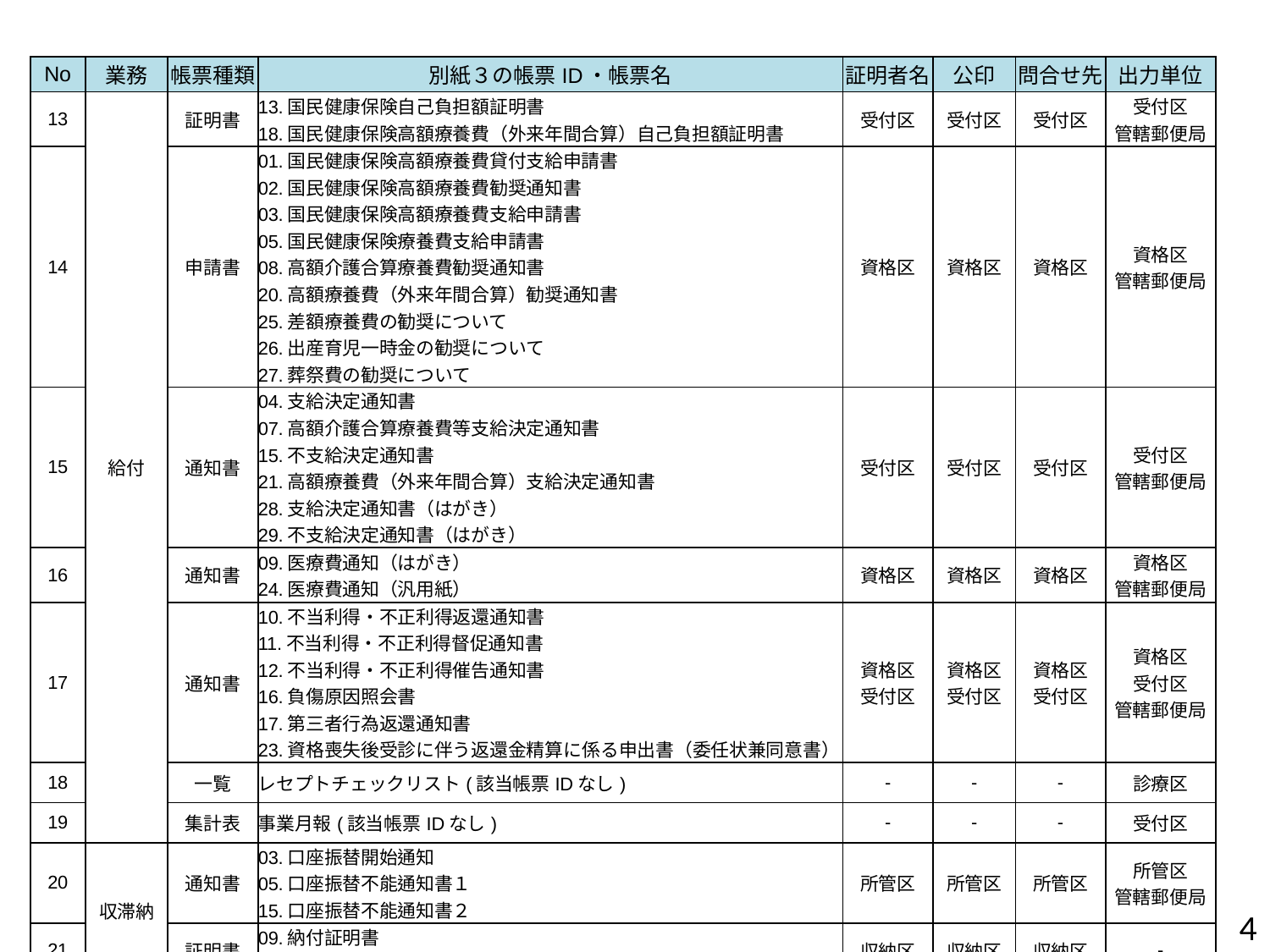

| No | 業務 | 帳票種類 | 別紙３の帳票ID・帳票名 | 証明者名 | 公印 | 問合せ先 | 出力単位 |
| --- | --- | --- | --- | --- | --- | --- | --- |
| 13 | 給付 | 証明書 | 13.国民健康保険自己負担額証明書 18.国民健康保険高額療養費（外来年間合算）自己負担額証明書 | 受付区 | 受付区 | 受付区 | 受付区 管轄郵便局 |
| 14 |  | 申請書 | 01.国民健康保険高額療養費貸付支給申請書 02.国民健康保険高額療養費勧奨通知書 03.国民健康保険高額療養費支給申請書 05.国民健康保険療養費支給申請書 08.高額介護合算療養費勧奨通知書 20.高額療養費（外来年間合算）勧奨通知書 25.差額療養費の勧奨について 26.出産育児一時金の勧奨について 27.葬祭費の勧奨について | 資格区 | 資格区 | 資格区 | 資格区 管轄郵便局 |
| 15 |  | 通知書 | 04.支給決定通知書 07.高額介護合算療養費等支給決定通知書 15.不支給決定通知書 21.高額療養費（外来年間合算）支給決定通知書 28.支給決定通知書（はがき） 29.不支給決定通知書（はがき） | 受付区 | 受付区 | 受付区 | 受付区 管轄郵便局 |
| 16 |  | 通知書 | 09.医療費通知（はがき） 24.医療費通知（汎用紙） | 資格区 | 資格区 | 資格区 | 資格区 管轄郵便局 |
| 17 |  | 通知書 | 10.不当利得・不正利得返還通知書 11.不当利得・不正利得督促通知書 12.不当利得・不正利得催告通知書 16.負傷原因照会書 17.第三者行為返還通知書 23.資格喪失後受診に伴う返還金精算に係る申出書（委任状兼同意書） | 資格区 受付区 | 資格区 受付区 | 資格区 受付区 | 資格区 受付区 管轄郵便局 |
| 18 |  | 一覧 | レセプトチェックリスト(該当帳票IDなし) | - | - | - | 診療区 |
| 19 |  | 集計表 | 事業月報(該当帳票IDなし) | - | - | - | 受付区 |
| 20 | 収滞納 | 通知書 | 03.口座振替開始通知 05.口座振替不能通知書１ 15.口座振替不能通知書２ | 所管区 | 所管区 | 所管区 | 所管区 管轄郵便局 |
| 21 |  | 証明書 | 09.納付証明書 10.完納証明書 | 収納区 | 収納区 | 収納区 | - |
4